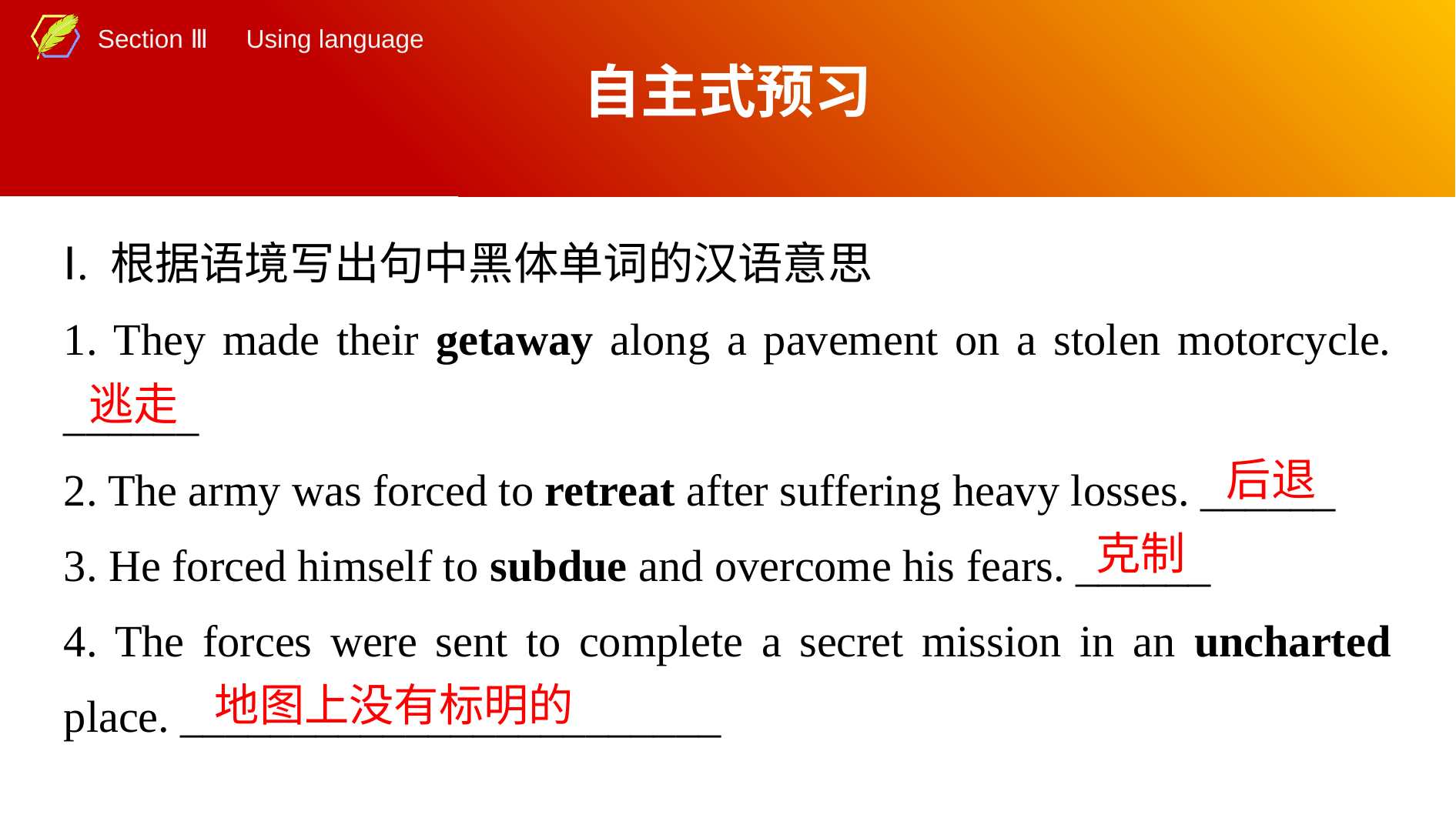

自主式预习
Ⅰ. 根据语境写出句中黑体单词的汉语意思
1. They made their getaway along a pavement on a stolen motorcycle. ______
2. The army was forced to retreat after suffering heavy losses. ______
3. He forced himself to subdue and overcome his fears. ______
4. The forces were sent to complete a secret mission in an uncharted place. ________________________
逃走
后退
克制
地图上没有标明的